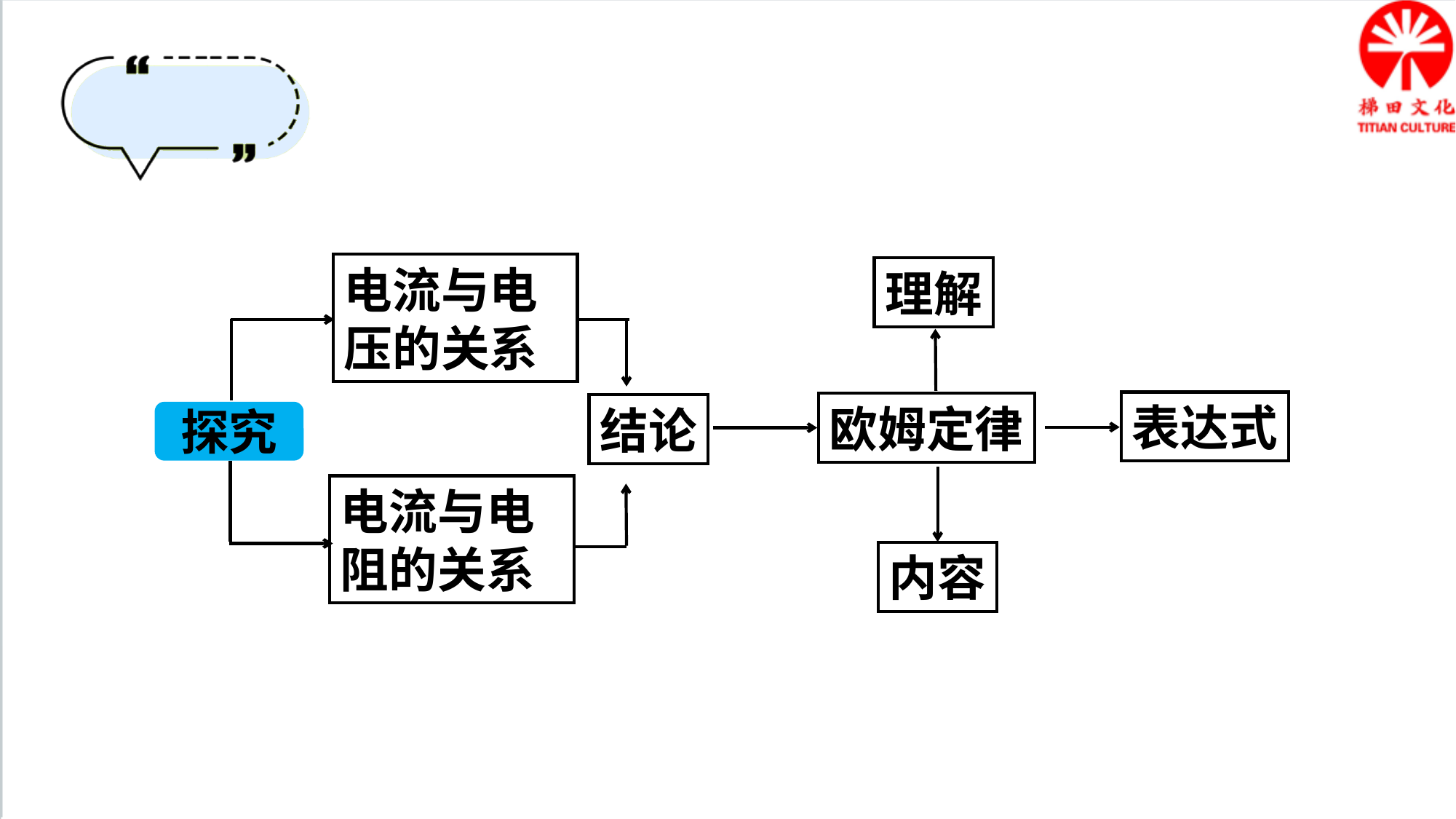

电流与电压的关系
理解
表达式
欧姆定律
结论
探究
电流与电阻的关系
内容